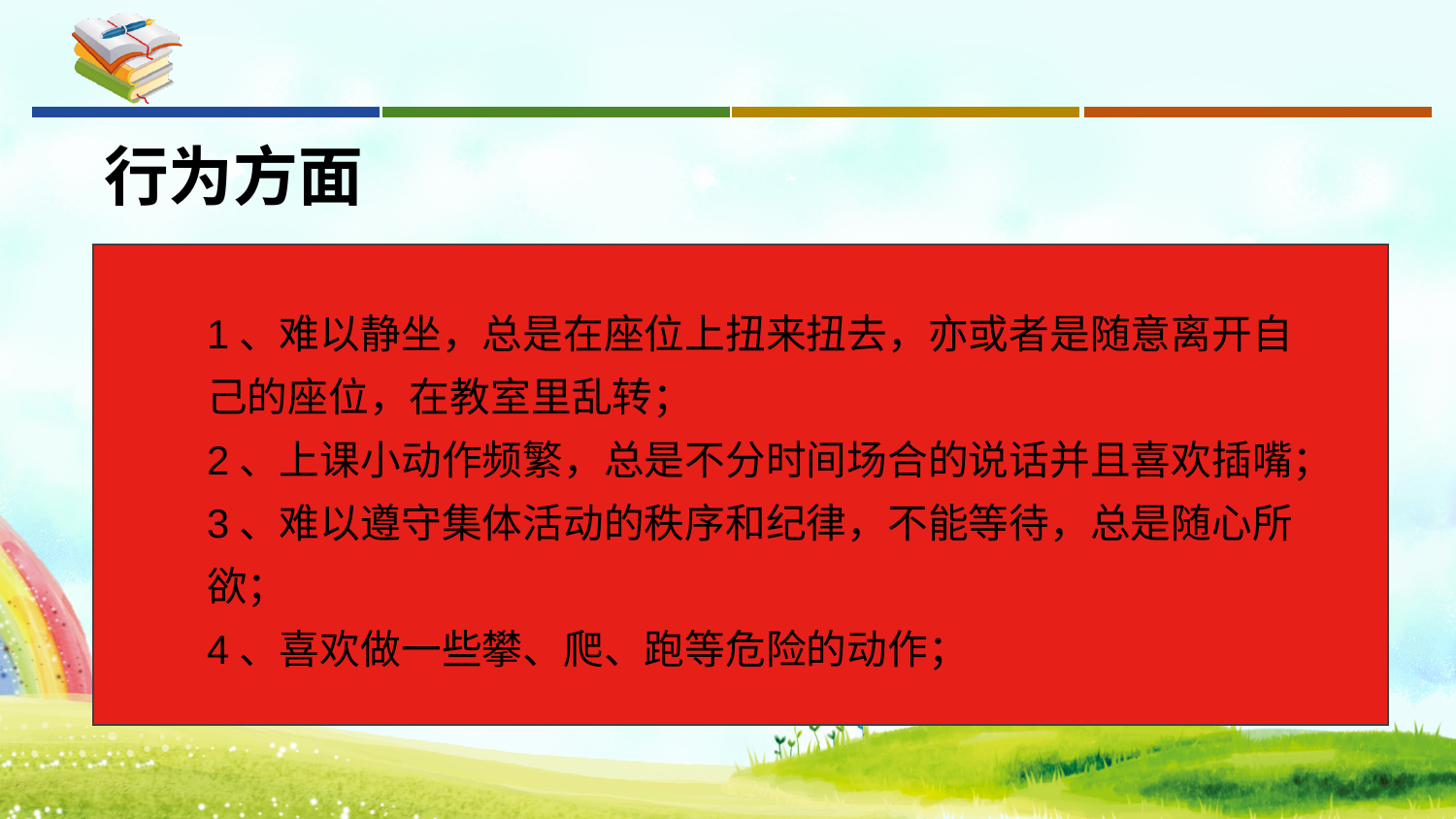

行为方面

1、难以静坐，总是在座位上扭来扭去，亦或者是随意离开自己的座位，在教室里乱转；
2、上课小动作频繁，总是不分时间场合的说话并且喜欢插嘴；
3、难以遵守集体活动的秩序和纪律，不能等待，总是随心所欲；
4、喜欢做一些攀、爬、跑等危险的动作；